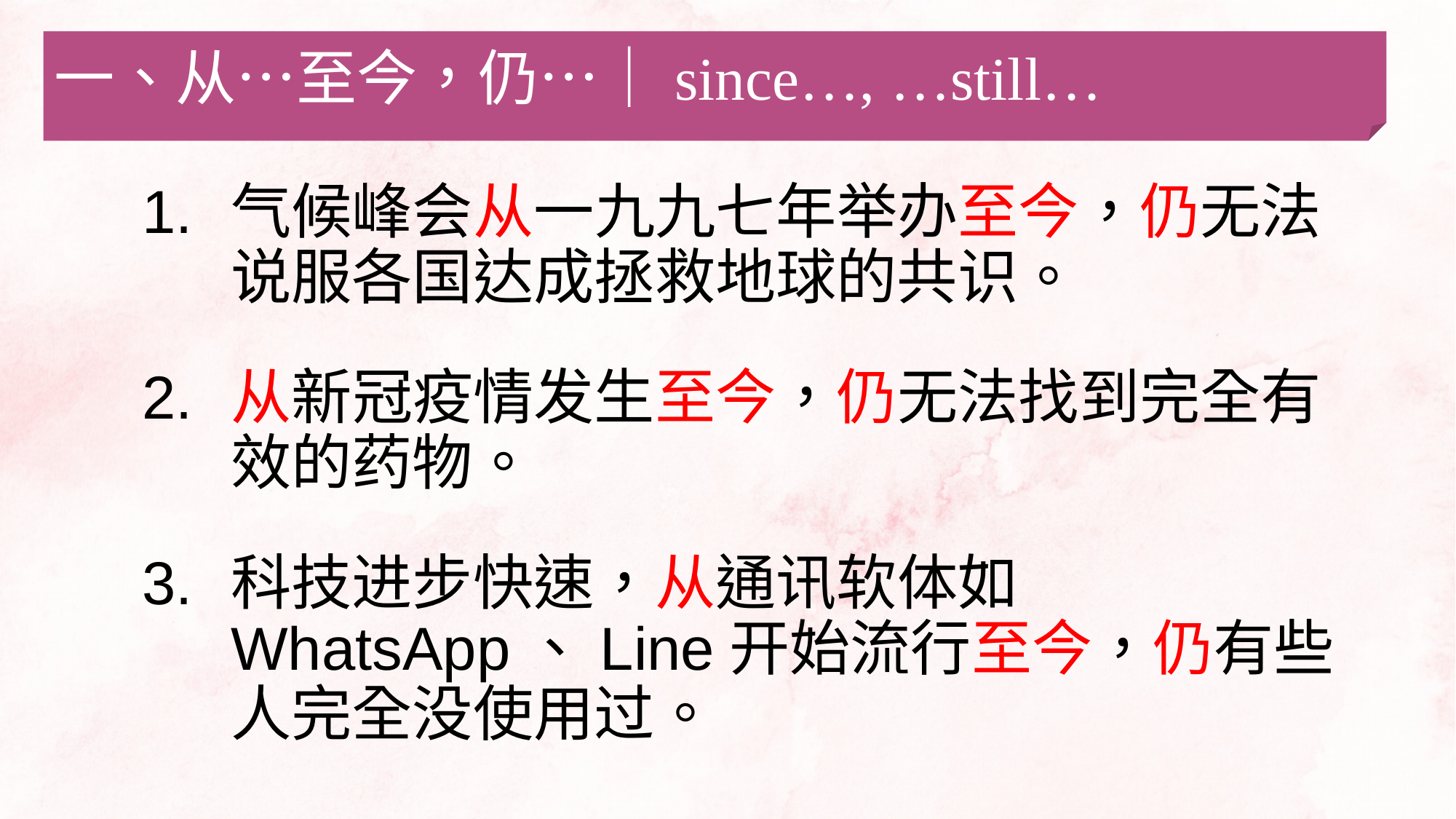

一、从…至今，仍…｜since…, …still…
气候峰会从一九九七年举办至今，仍无法说服各国达成拯救地球的共识。
从新冠疫情发生至今，仍无法找到完全有效的药物。
科技进步快速，从通讯软体如WhatsApp、Line开始流行至今，仍有些人完全没使用过。